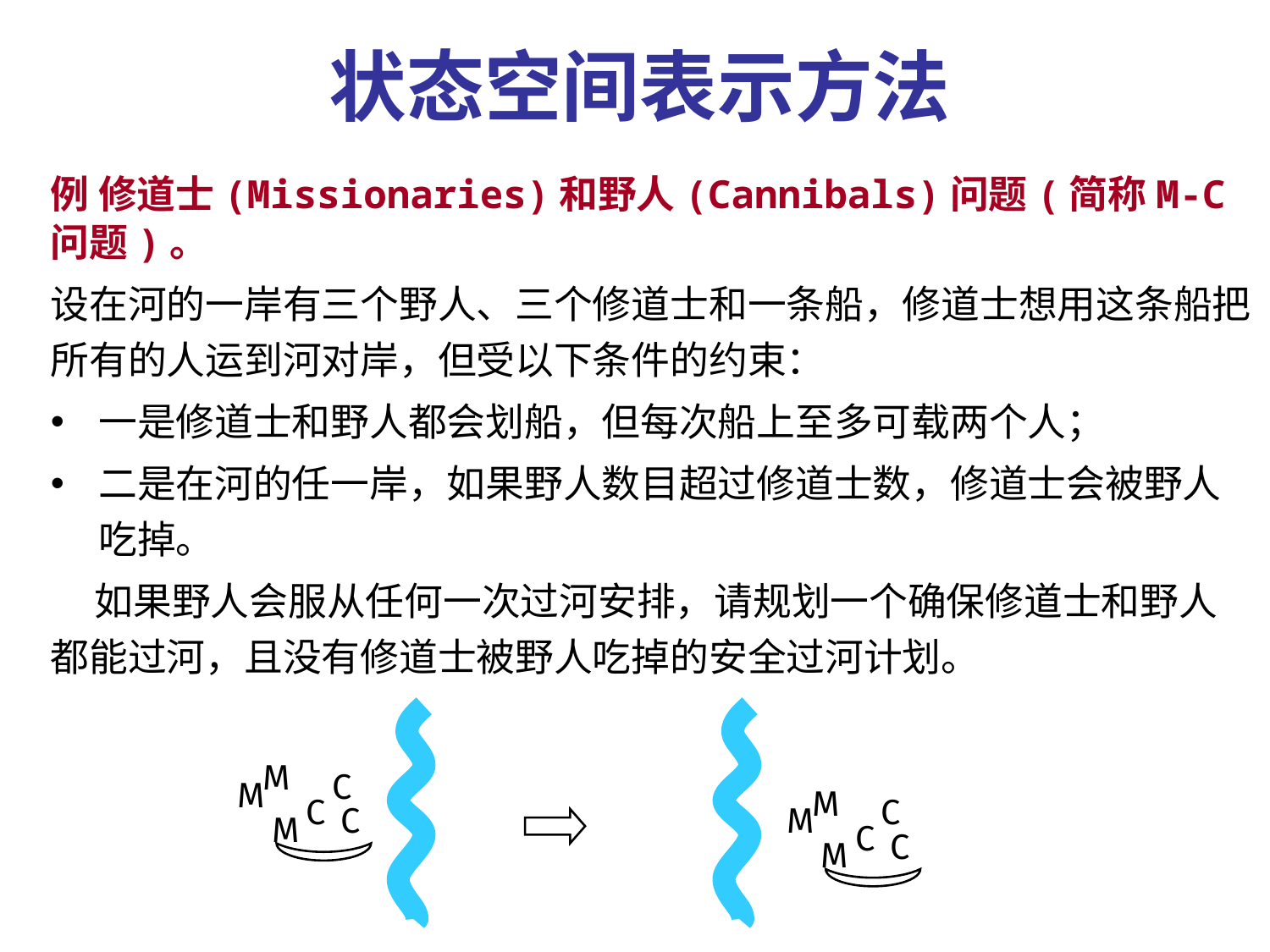

状态空间表示方法
例 修道士(Missionaries)和野人(Cannibals)问题(简称M-C问题)。
设在河的一岸有三个野人、三个修道士和一条船，修道士想用这条船把所有的人运到河对岸，但受以下条件的约束：
一是修道士和野人都会划船，但每次船上至多可载两个人；
二是在河的任一岸，如果野人数目超过修道士数，修道士会被野人吃掉。
    如果野人会服从任何一次过河安排，请规划一个确保修道士和野人都能过河，且没有修道士被野人吃掉的安全过河计划。

M
C
M
C
C
M

M
C
M
C
C
M